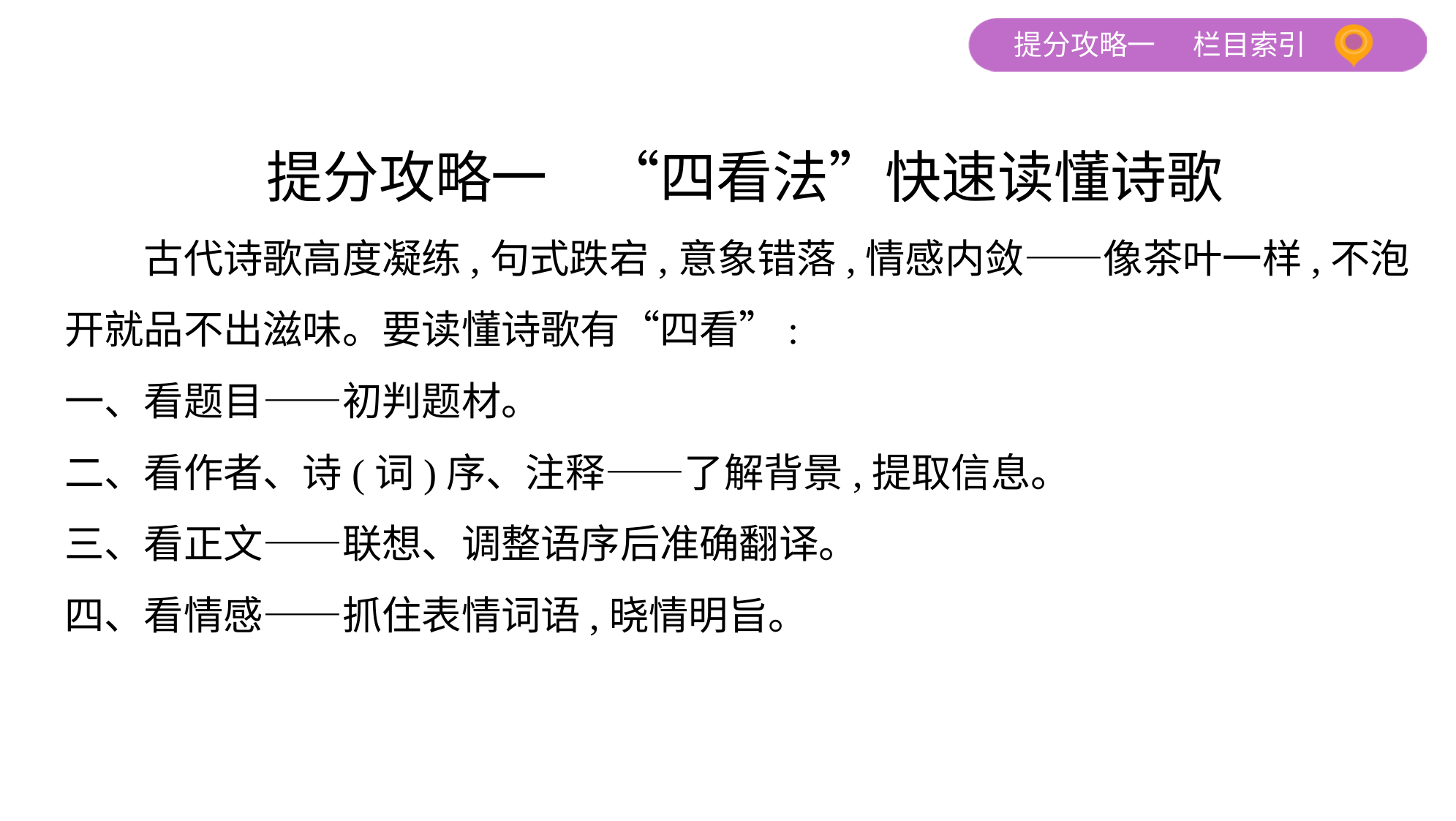

提分攻略一　“四看法”快速读懂诗歌
　　古代诗歌高度凝练,句式跌宕,意象错落,情感内敛——像茶叶一样,不泡
开就品不出滋味。要读懂诗歌有“四看”:
一、看题目——初判题材。
二、看作者、诗(词)序、注释——了解背景,提取信息。
三、看正文——联想、调整语序后准确翻译。
四、看情感——抓住表情词语,晓情明旨。